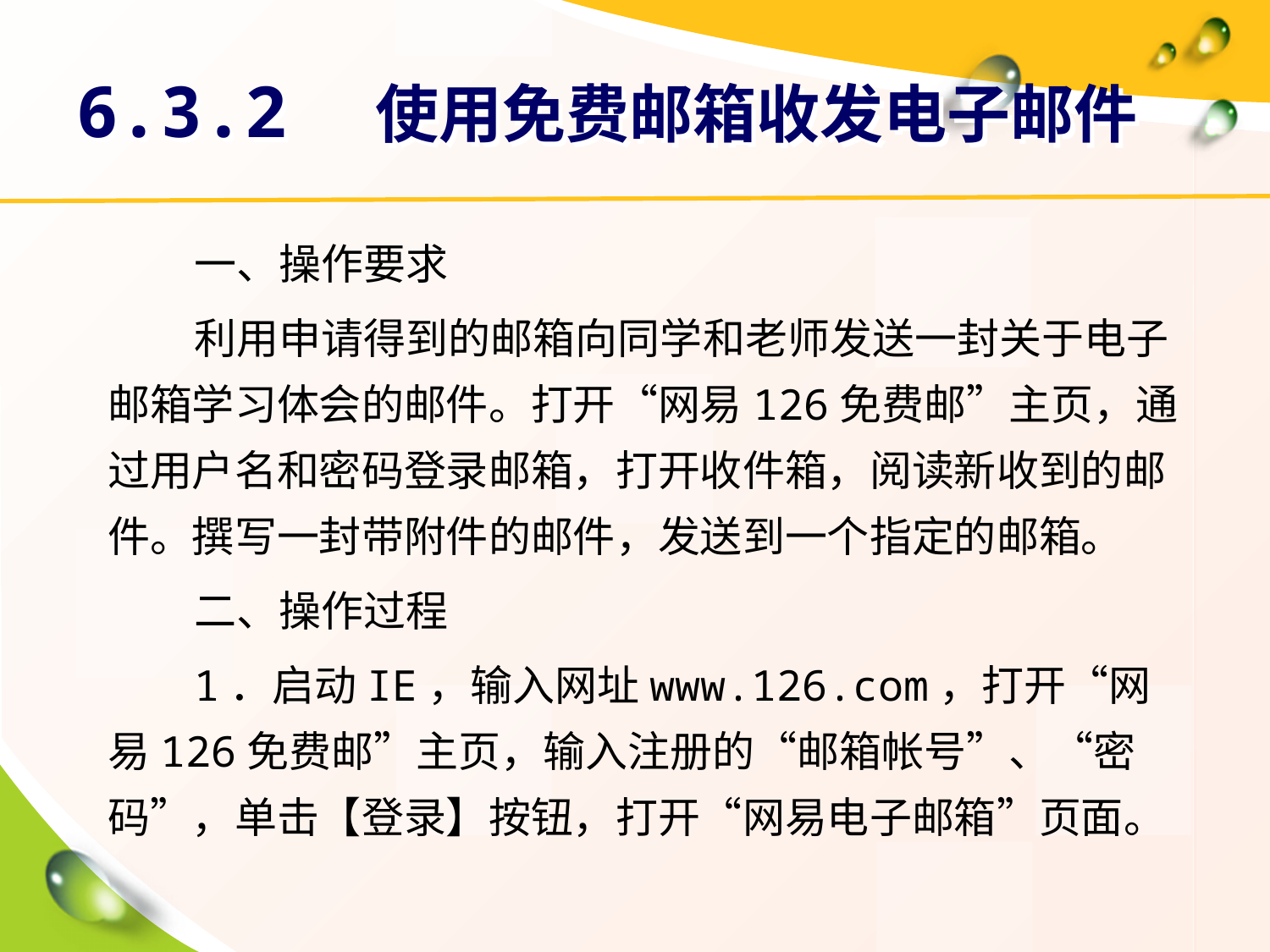

# 6.3.2　使用免费邮箱收发电子邮件
一、操作要求
利用申请得到的邮箱向同学和老师发送一封关于电子邮箱学习体会的邮件。打开“网易126免费邮”主页，通过用户名和密码登录邮箱，打开收件箱，阅读新收到的邮件。撰写一封带附件的邮件，发送到一个指定的邮箱。
二、操作过程
1．启动IE，输入网址www.126.com，打开“网易126免费邮”主页，输入注册的“邮箱帐号”、“密码”，单击【登录】按钮，打开“网易电子邮箱”页面。